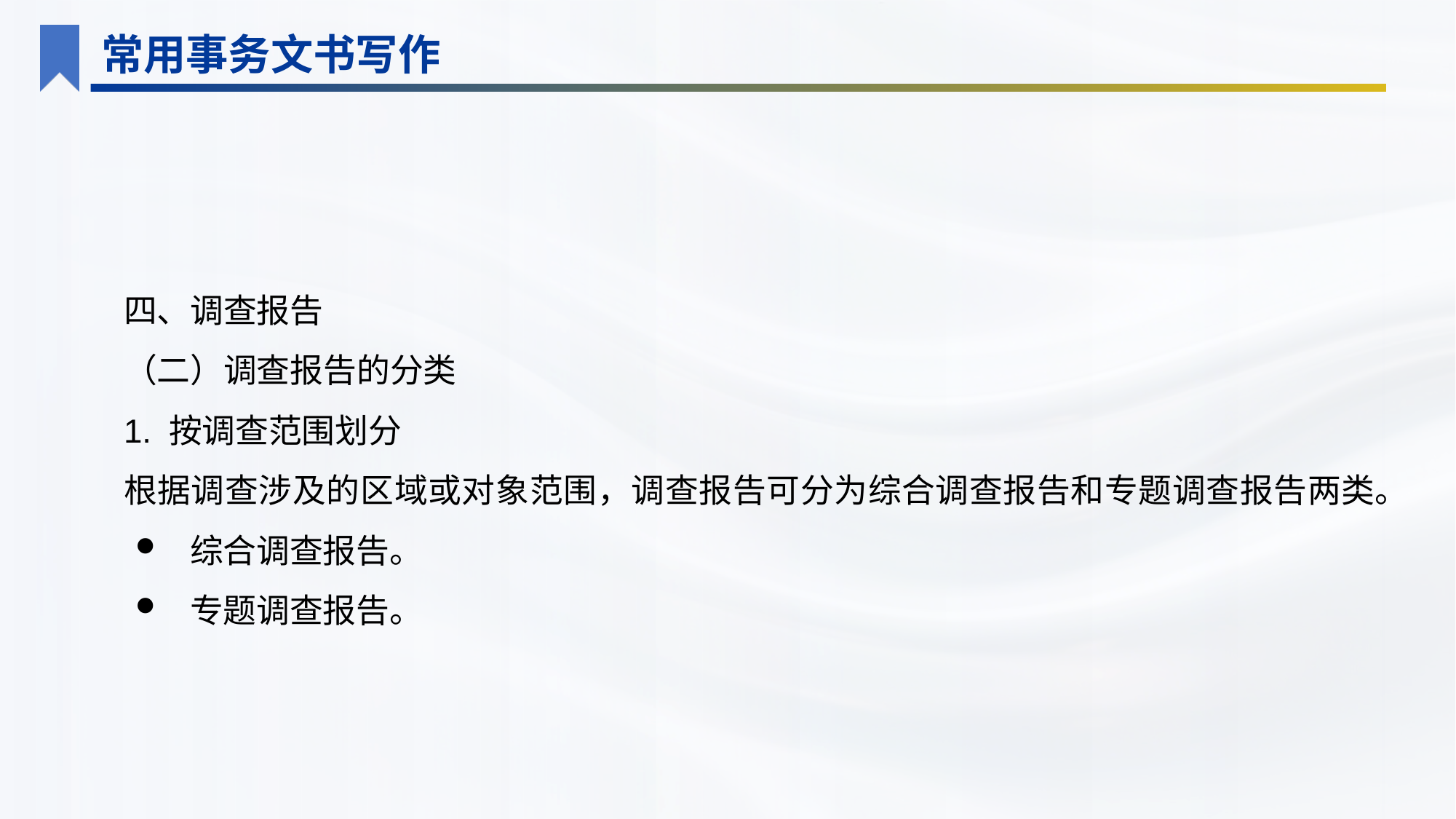

常用事务文书写作
四、调查报告
（二）调查报告的分类
1. 按调查范围划分
根据调查涉及的区域或对象范围，调查报告可分为综合调查报告和专题调查报告两类。
综合调查报告。
专题调查报告。